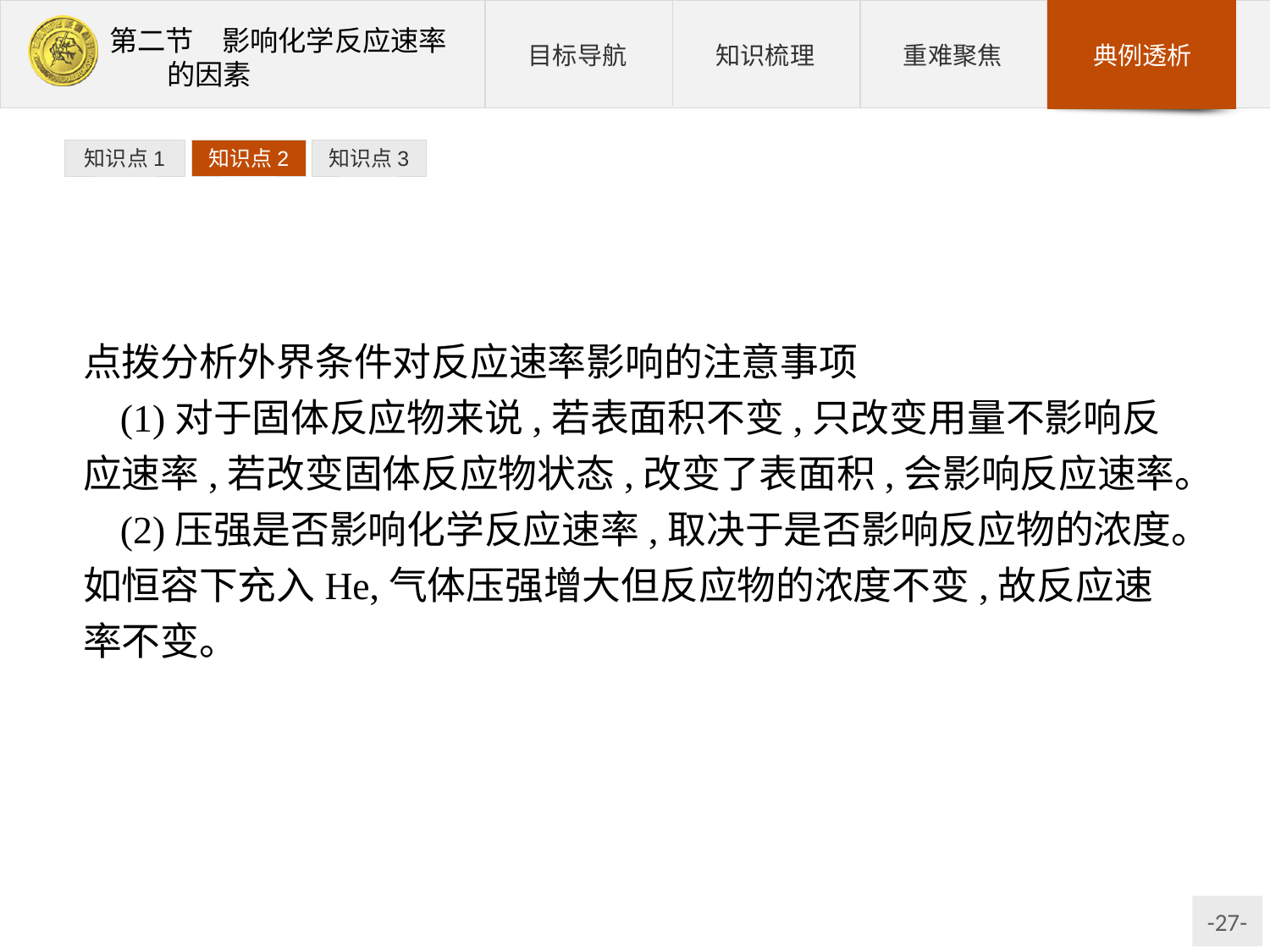

知识点1
知识点2
知识点3
点拨分析外界条件对反应速率影响的注意事项
(1)对于固体反应物来说,若表面积不变,只改变用量不影响反应速率,若改变固体反应物状态,改变了表面积,会影响反应速率。
(2)压强是否影响化学反应速率,取决于是否影响反应物的浓度。如恒容下充入He,气体压强增大但反应物的浓度不变,故反应速率不变。